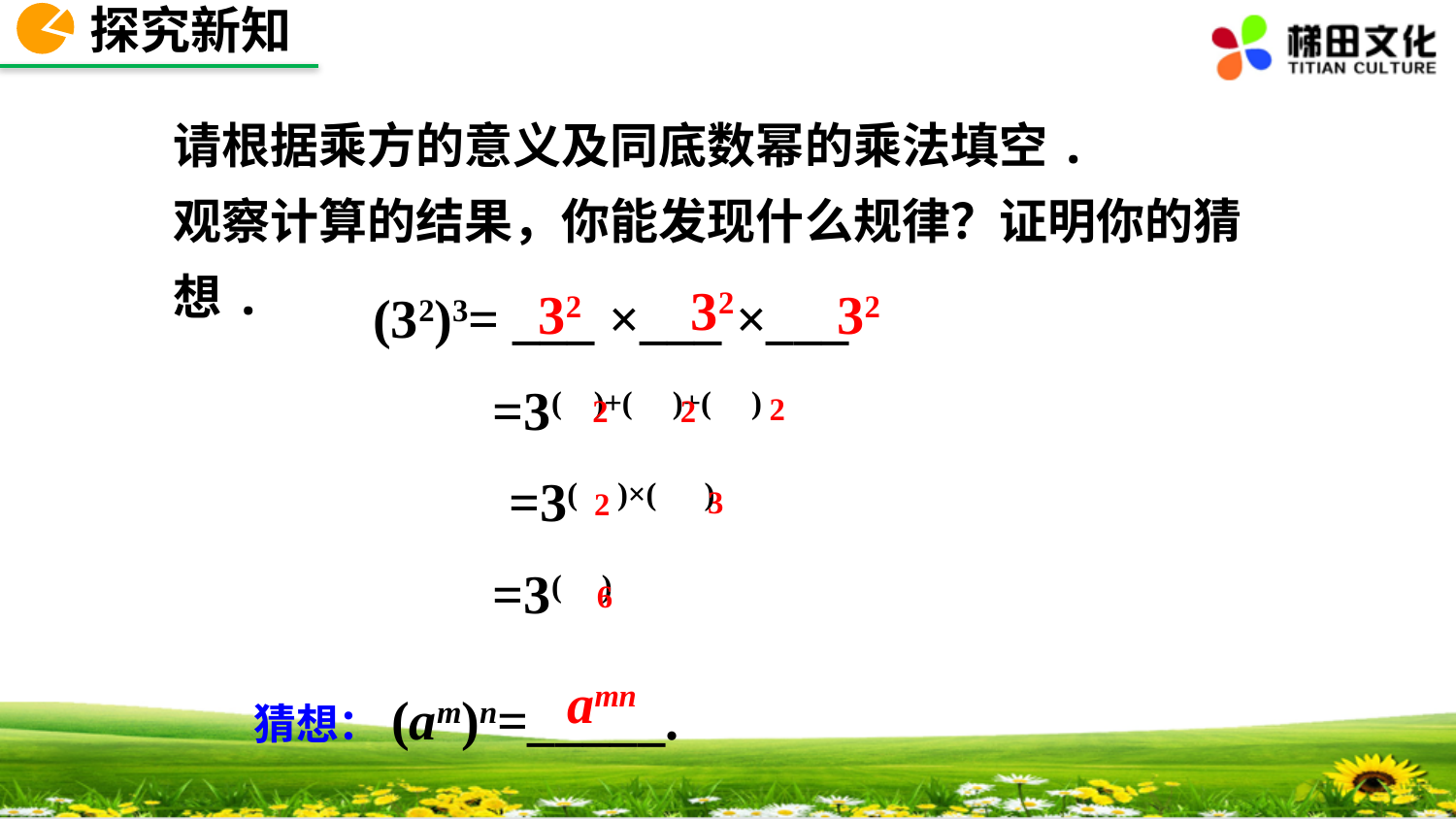

探究新知

请根据乘方的意义及同底数幂的乘法填空.
观察计算的结果，你能发现什么规律？证明你的猜想.
(32)3= ___ ×___ ×___
               =3(    )+(     )+(     )
          =3(     )×(      )
               =3(     )
32
32
32
2
2
2
3
2
6
猜想：(am)n=_____.
amn